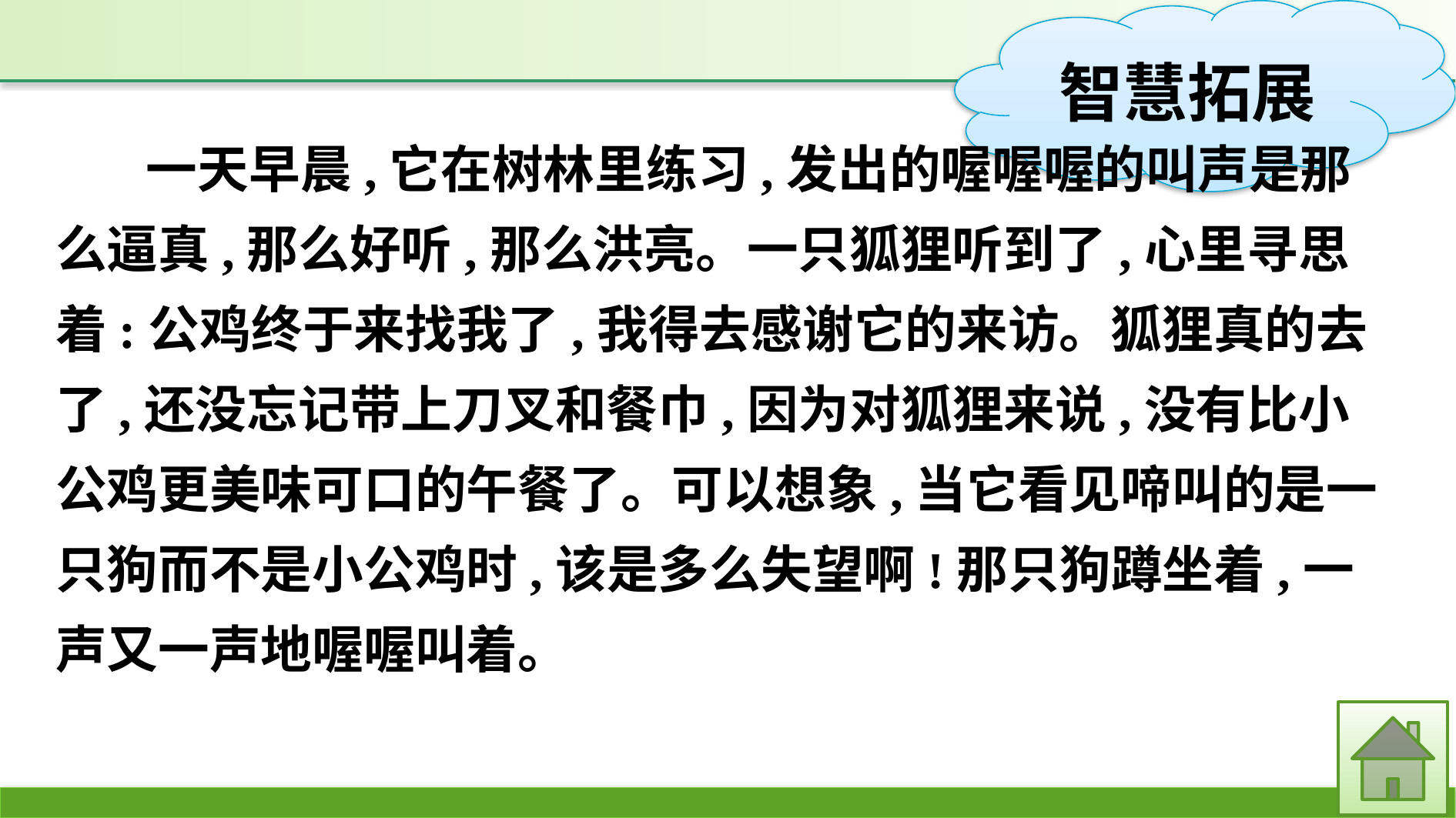

一天早晨,它在树林里练习,发出的喔喔喔的叫声是那么逼真,那么好听,那么洪亮。一只狐狸听到了,心里寻思着:公鸡终于来找我了,我得去感谢它的来访。狐狸真的去了,还没忘记带上刀叉和餐巾,因为对狐狸来说,没有比小公鸡更美味可口的午餐了。可以想象,当它看见啼叫的是一只狗而不是小公鸡时,该是多么失望啊!那只狗蹲坐着,一声又一声地喔喔叫着。